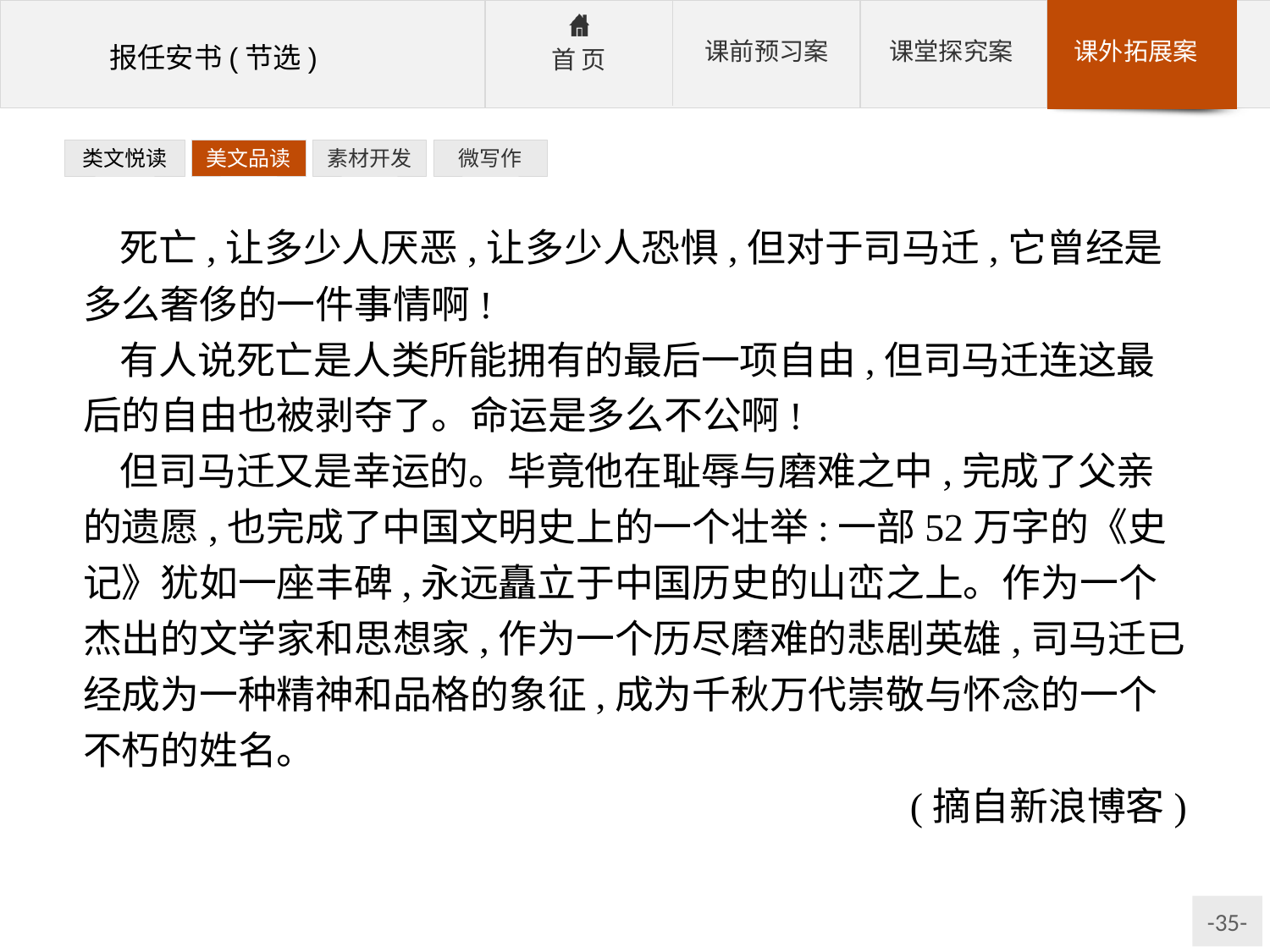

类文悦读
美文品读
素材开发
微写作
死亡,让多少人厌恶,让多少人恐惧,但对于司马迁,它曾经是多么奢侈的一件事情啊!
有人说死亡是人类所能拥有的最后一项自由,但司马迁连这最后的自由也被剥夺了。命运是多么不公啊!
但司马迁又是幸运的。毕竟他在耻辱与磨难之中,完成了父亲的遗愿,也完成了中国文明史上的一个壮举:一部52万字的《史记》犹如一座丰碑,永远矗立于中国历史的山峦之上。作为一个杰出的文学家和思想家,作为一个历尽磨难的悲剧英雄,司马迁已经成为一种精神和品格的象征,成为千秋万代崇敬与怀念的一个不朽的姓名。
(摘自新浪博客)